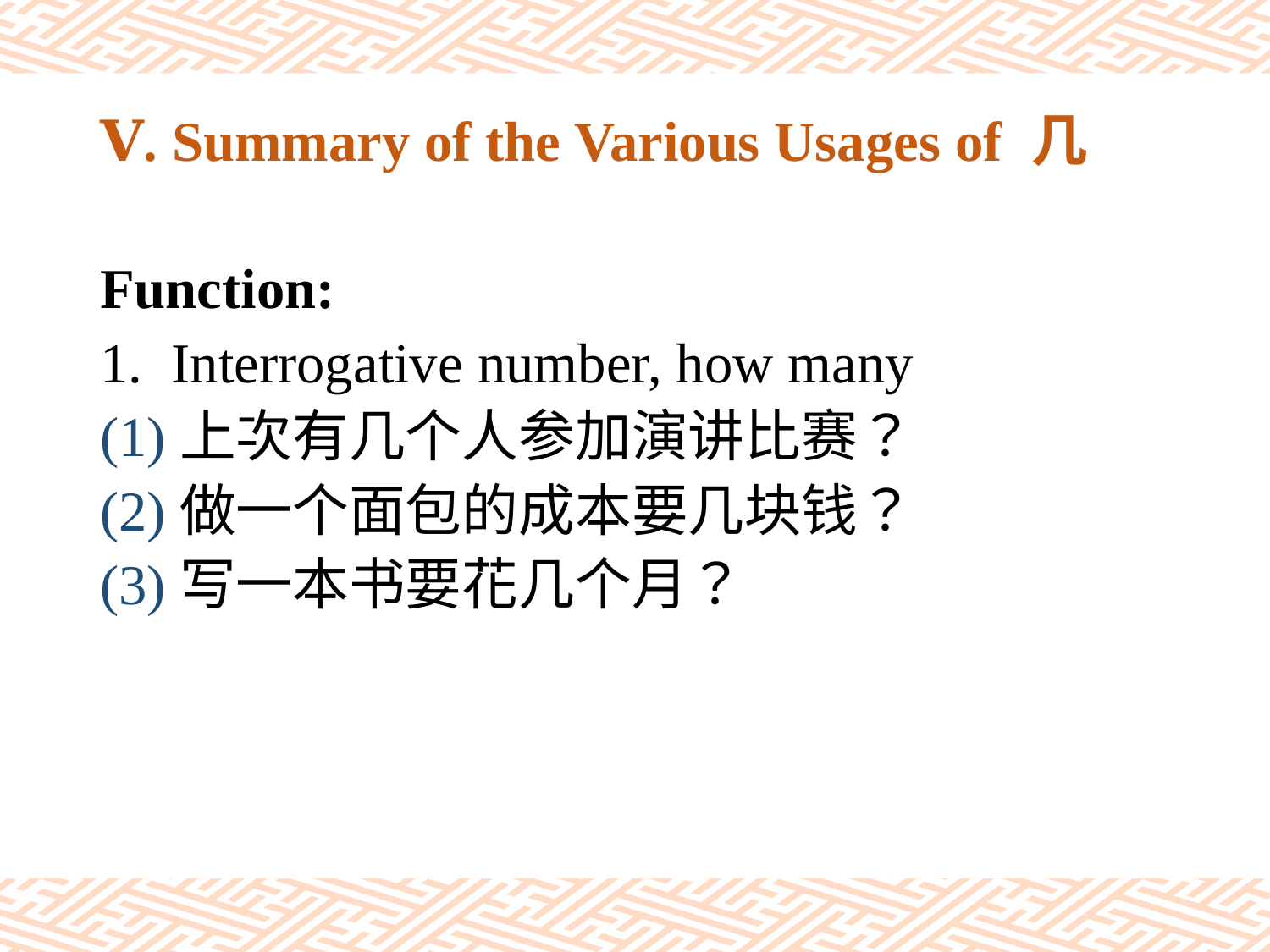

# Ⅴ. Summary of the Various Usages of 几
Function:
Interrogative number, how many
(1)上次有几个人参加演讲比赛？
(2)做一个面包的成本要几块钱？
(3)写一本书要花几个月？